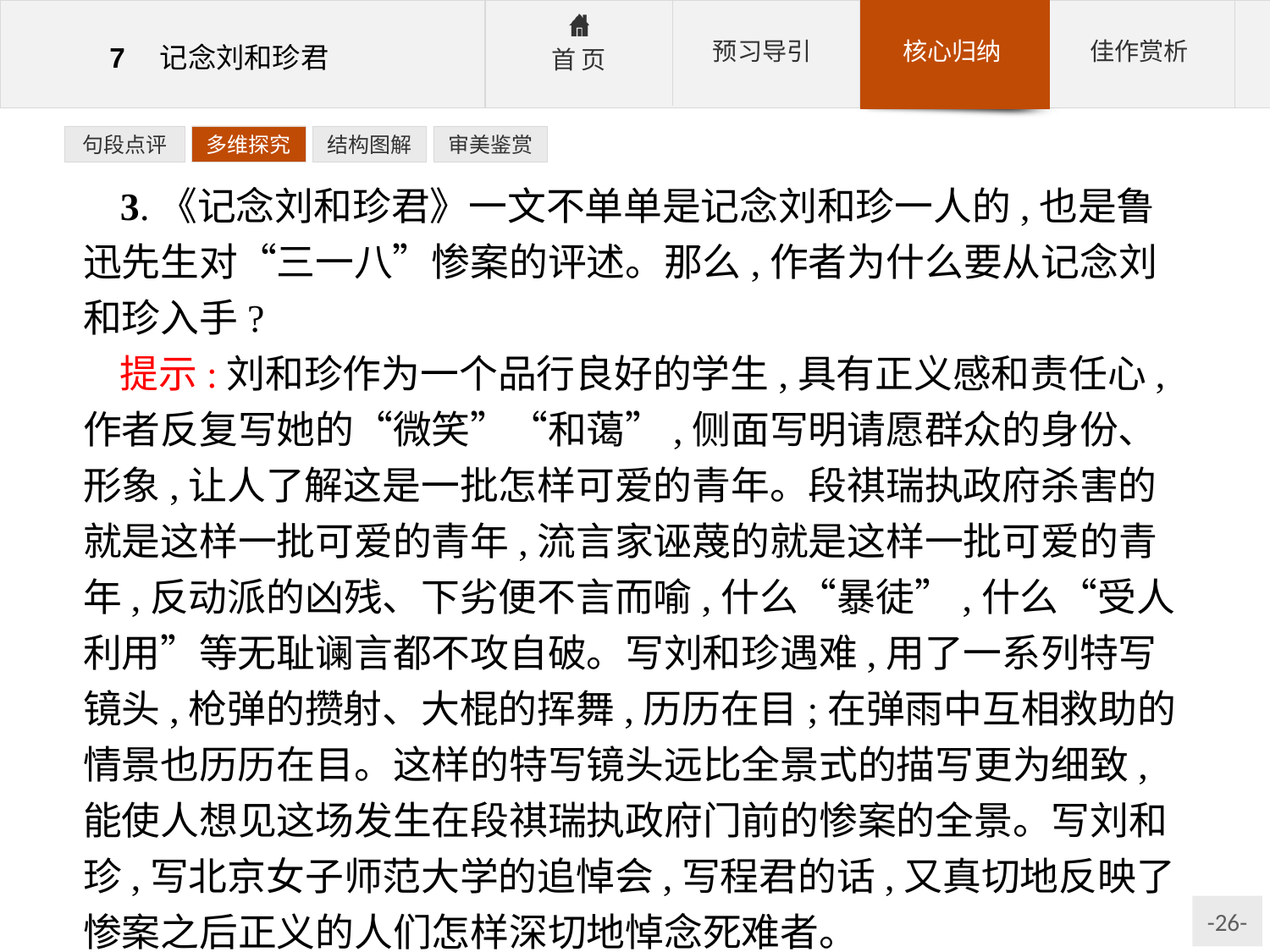

句段点评
多维探究
结构图解
审美鉴赏
3.《记念刘和珍君》一文不单单是记念刘和珍一人的,也是鲁迅先生对“三一八”惨案的评述。那么,作者为什么要从记念刘和珍入手?
提示:刘和珍作为一个品行良好的学生,具有正义感和责任心,作者反复写她的“微笑”“和蔼”,侧面写明请愿群众的身份、形象,让人了解这是一批怎样可爱的青年。段祺瑞执政府杀害的就是这样一批可爱的青年,流言家诬蔑的就是这样一批可爱的青年,反动派的凶残、下劣便不言而喻,什么“暴徒”,什么“受人利用”等无耻谰言都不攻自破。写刘和珍遇难,用了一系列特写镜头,枪弹的攒射、大棍的挥舞,历历在目;在弹雨中互相救助的情景也历历在目。这样的特写镜头远比全景式的描写更为细致,能使人想见这场发生在段祺瑞执政府门前的惨案的全景。写刘和珍,写北京女子师范大学的追悼会,写程君的话,又真切地反映了惨案之后正义的人们怎样深切地悼念死难者。